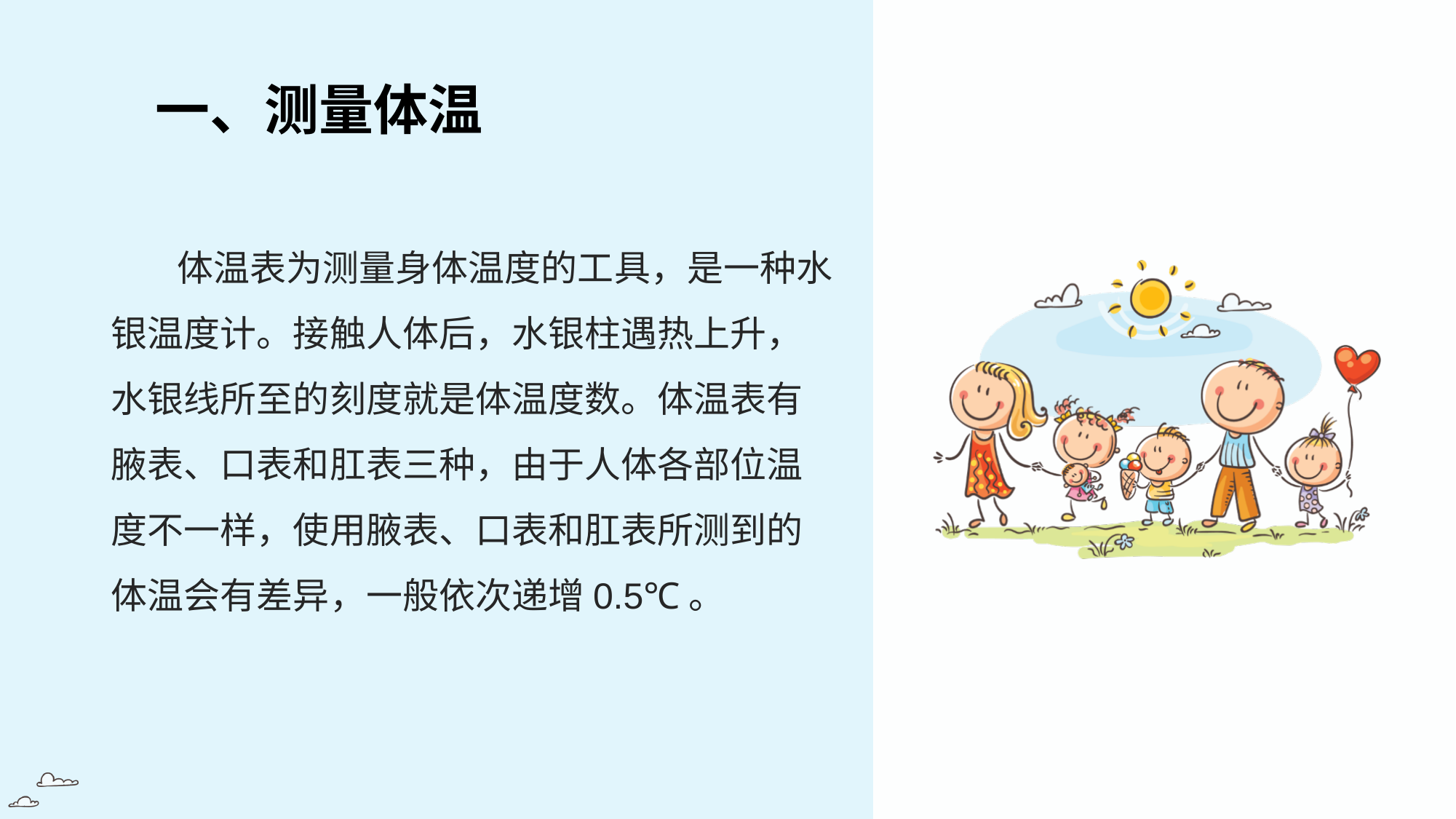

一、测量体温
       体温表为测量身体温度的工具，是一种水银温度计。接触人体后，水银柱遇热上升，水银线所至的刻度就是体温度数。体温表有腋表、口表和肛表三种，由于人体各部位温度不一样，使用腋表、口表和肛表所测到的体温会有差异，一般依次递增0.5℃。